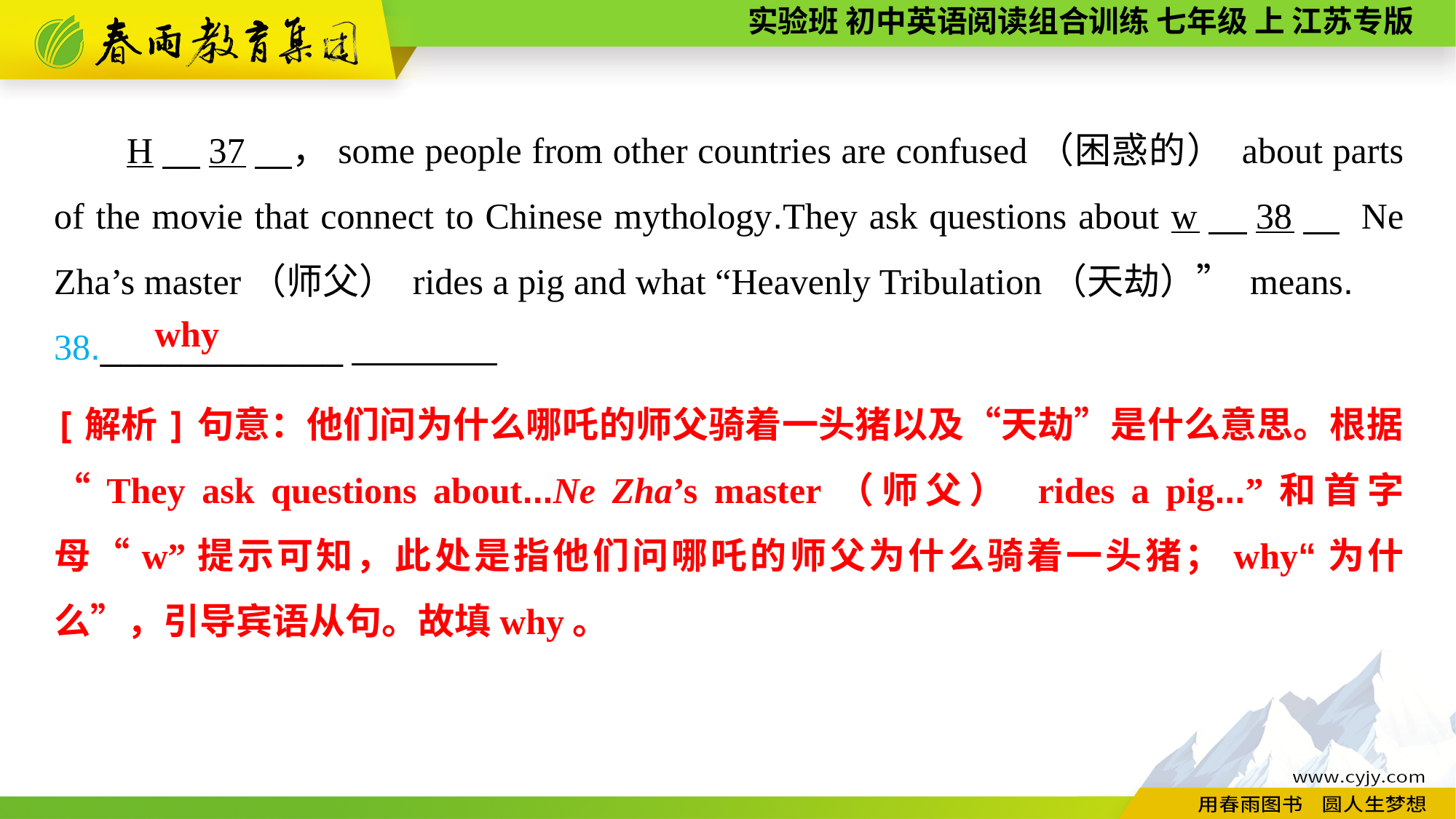

H　37　，some people from other countries are confused（困惑的） about parts of the movie that connect to Chinese mythology.They ask questions about w　38　 Ne Zha’s master（师父） rides a pig and what “Heavenly Tribulation（天劫）” means.
38.____________
why
[解析]句意：他们问为什么哪吒的师父骑着一头猪以及“天劫”是什么意思。根据“They ask questions about...Ne Zha’s master（师父） rides a pig...”和首字母“w”提示可知，此处是指他们问哪吒的师父为什么骑着一头猪；why“为什么”，引导宾语从句。故填why。